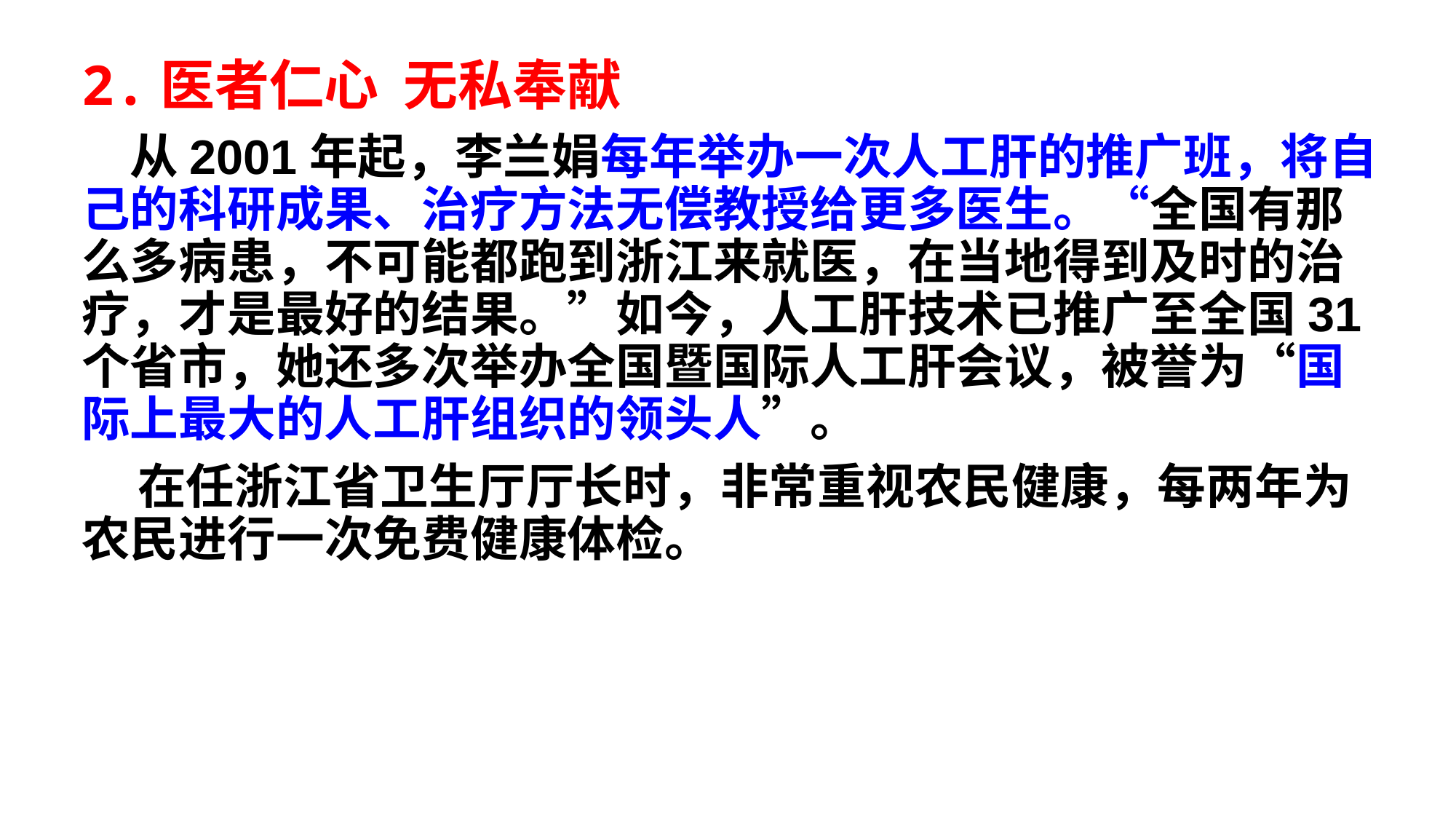

2.医者仁心  无私奉献
    从2001年起，李兰娟每年举办一次人工肝的推广班，将自己的科研成果、治疗方法无偿教授给更多医生。“全国有那么多病患，不可能都跑到浙江来就医，在当地得到及时的治疗，才是最好的结果。”如今，人工肝技术已推广至全国31个省市，她还多次举办全国暨国际人工肝会议，被誉为“国际上最大的人工肝组织的领头人”。
    在任浙江省卫生厅厅长时，非常重视农民健康，每两年为农民进行一次免费健康体检。